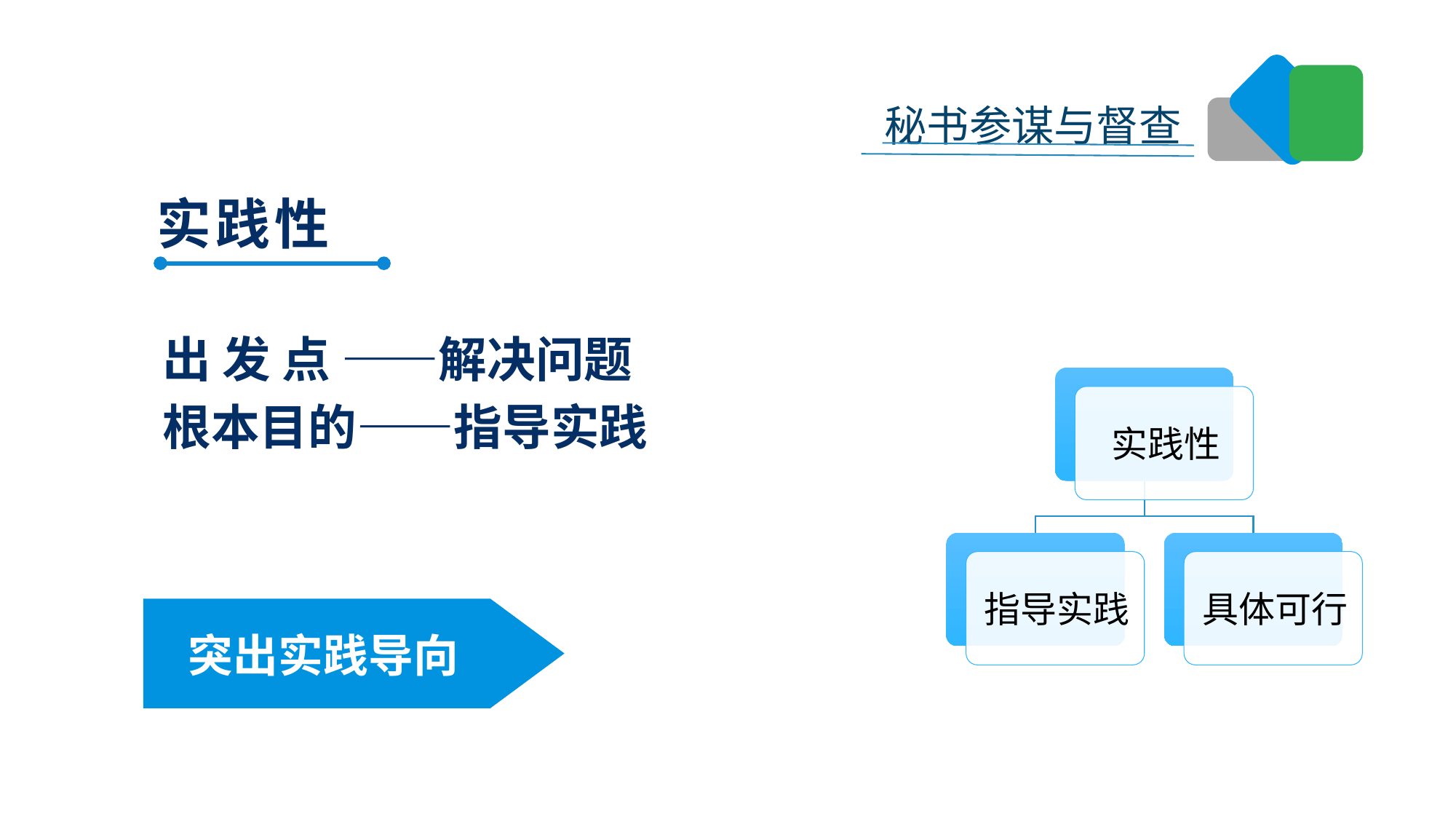

实践性
出 发 点 ——解决问题
根本目的——指导实践
实践性
指导实践
具体可行

突出实践导向